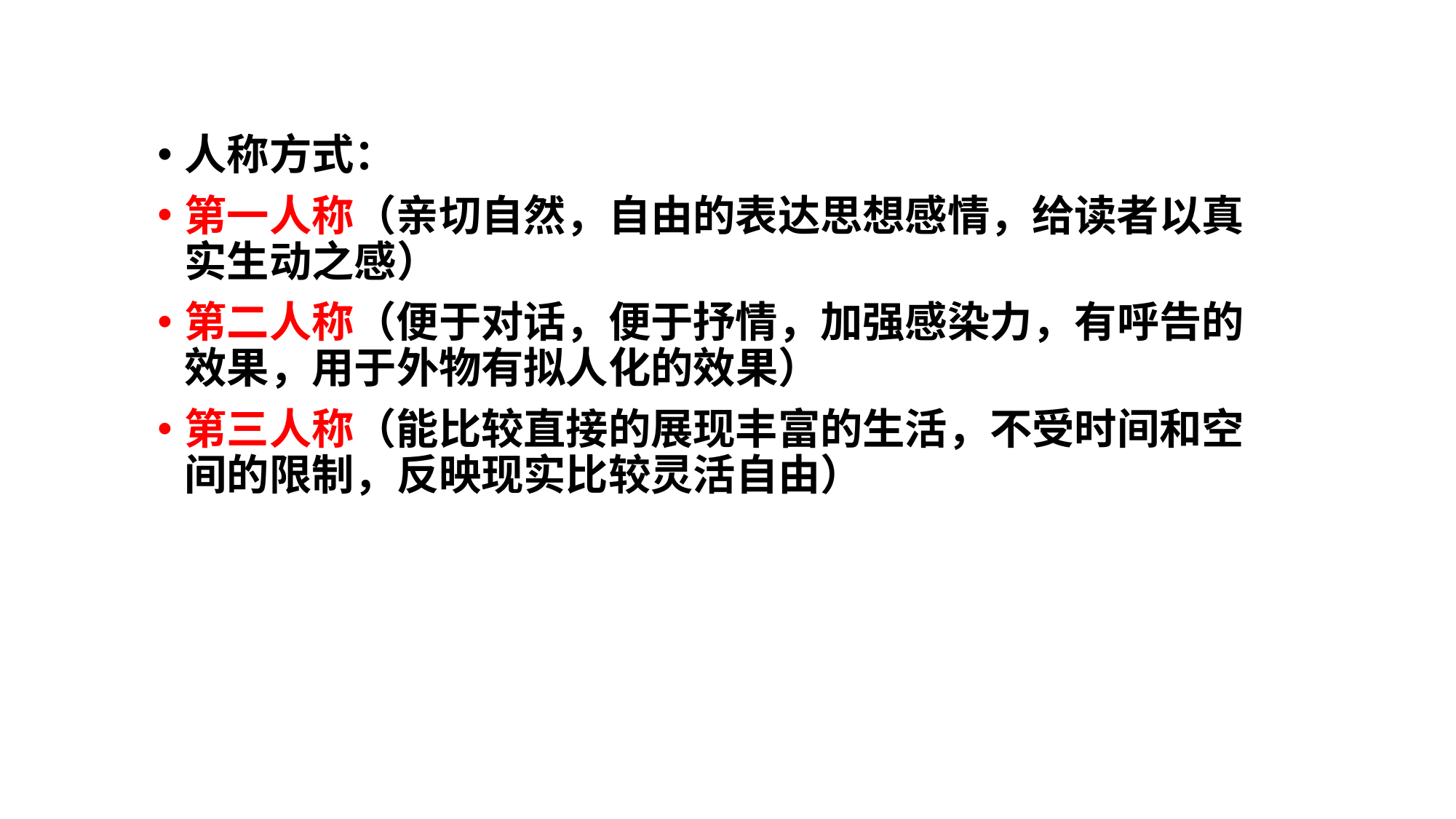

人称方式：
第一人称（亲切自然，自由的表达思想感情，给读者以真实生动之感）
第二人称（便于对话，便于抒情，加强感染力，有呼告的效果，用于外物有拟人化的效果）
第三人称（能比较直接的展现丰富的生活，不受时间和空间的限制，反映现实比较灵活自由）